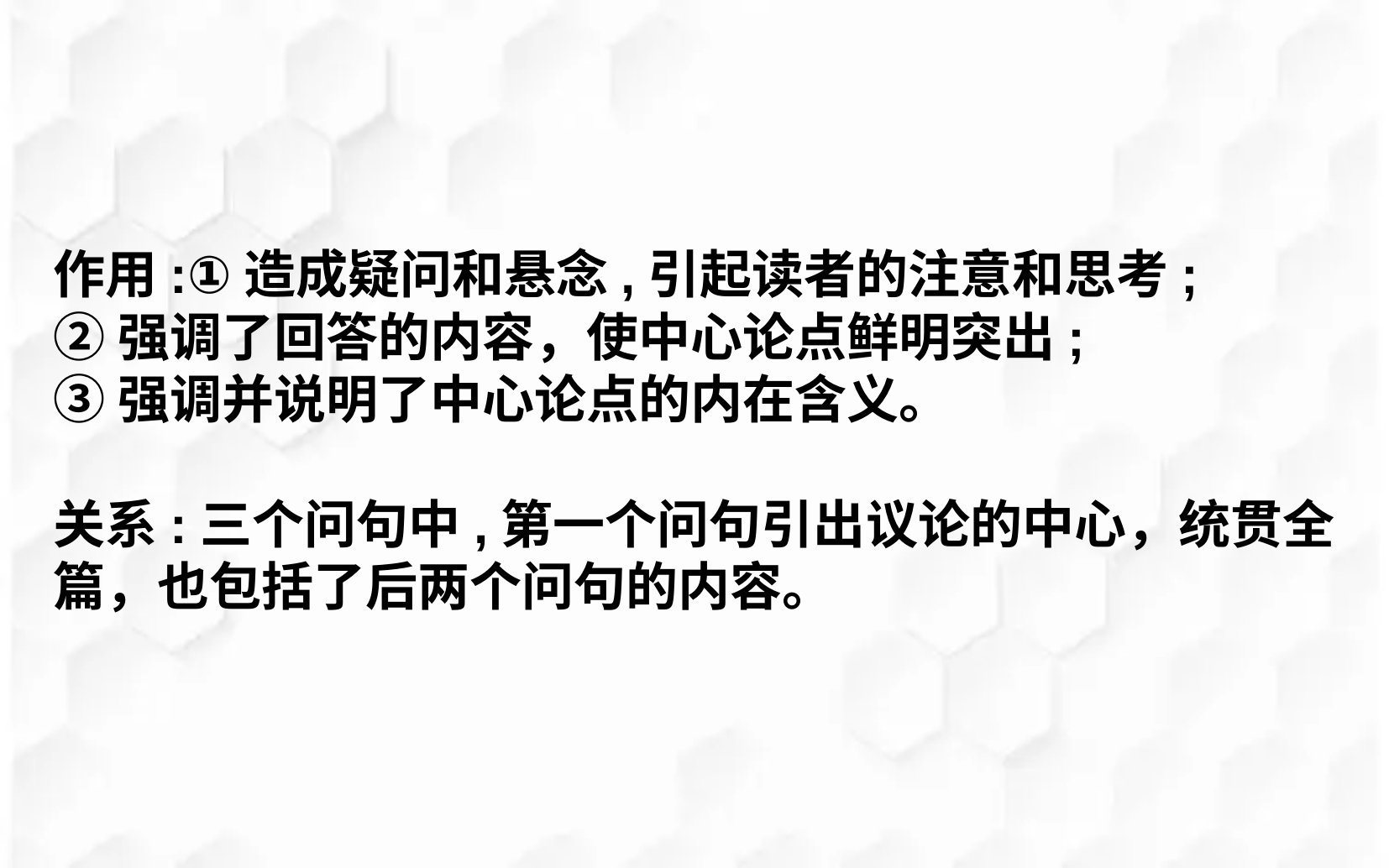

作用:①造成疑问和悬念,引起读者的注意和思考;
②强调了回答的内容，使中心论点鲜明突出;
③强调并说明了中心论点的内在含义。

关系:三个问句中,第一个问句引出议论的中心，统贯全篇，也包括了后两个问句的内容。